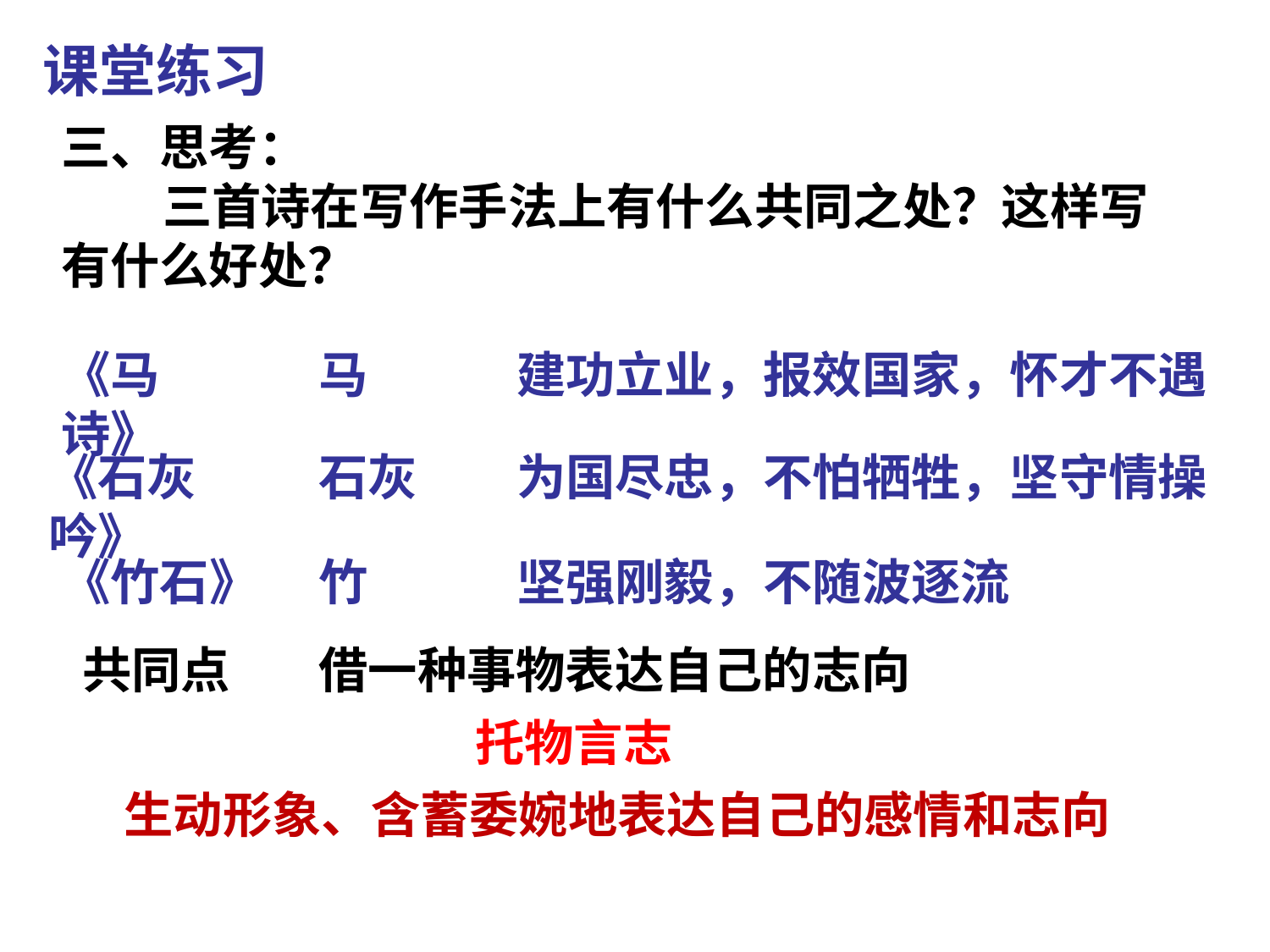

课堂练习
三、思考：
        三首诗在写作手法上有什么共同之处？这样写有什么好处？
《马诗》
马
建功立业，报效国家，怀才不遇
《石灰吟》
石灰
为国尽忠，不怕牺牲，坚守情操
《竹石》
竹
坚强刚毅，不随波逐流
共同点
借一种事物表达自己的志向
托物言志
生动形象、含蓄委婉地表达自己的感情和志向